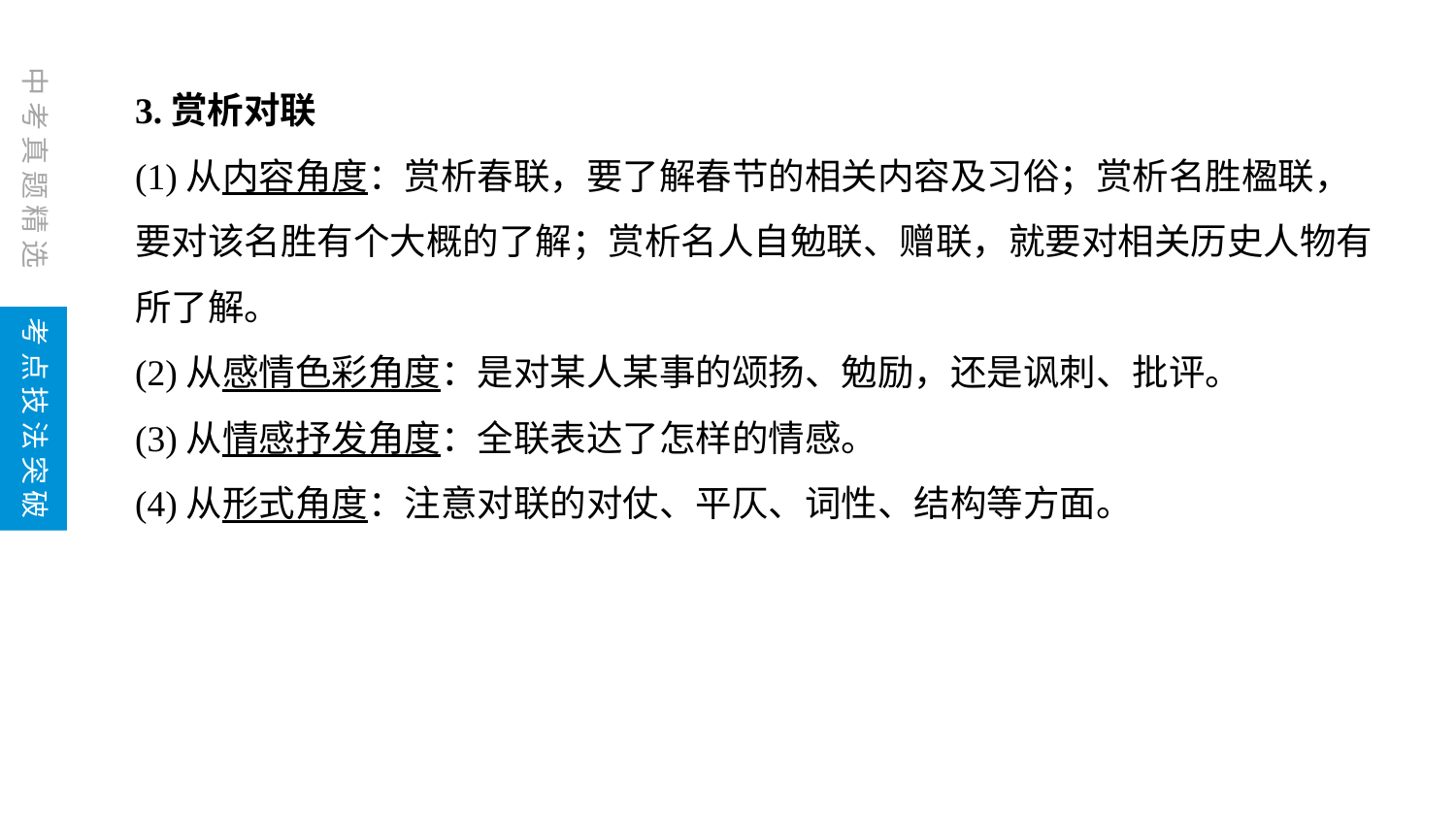

3.赏析对联
(1)从内容角度：赏析春联，要了解春节的相关内容及习俗；赏析名胜楹联，要对该名胜有个大概的了解；赏析名人自勉联、赠联，就要对相关历史人物有所了解。
(2)从感情色彩角度：是对某人某事的颂扬、勉励，还是讽刺、批评。
(3)从情感抒发角度：全联表达了怎样的情感。
(4)从形式角度：注意对联的对仗、平仄、词性、结构等方面。